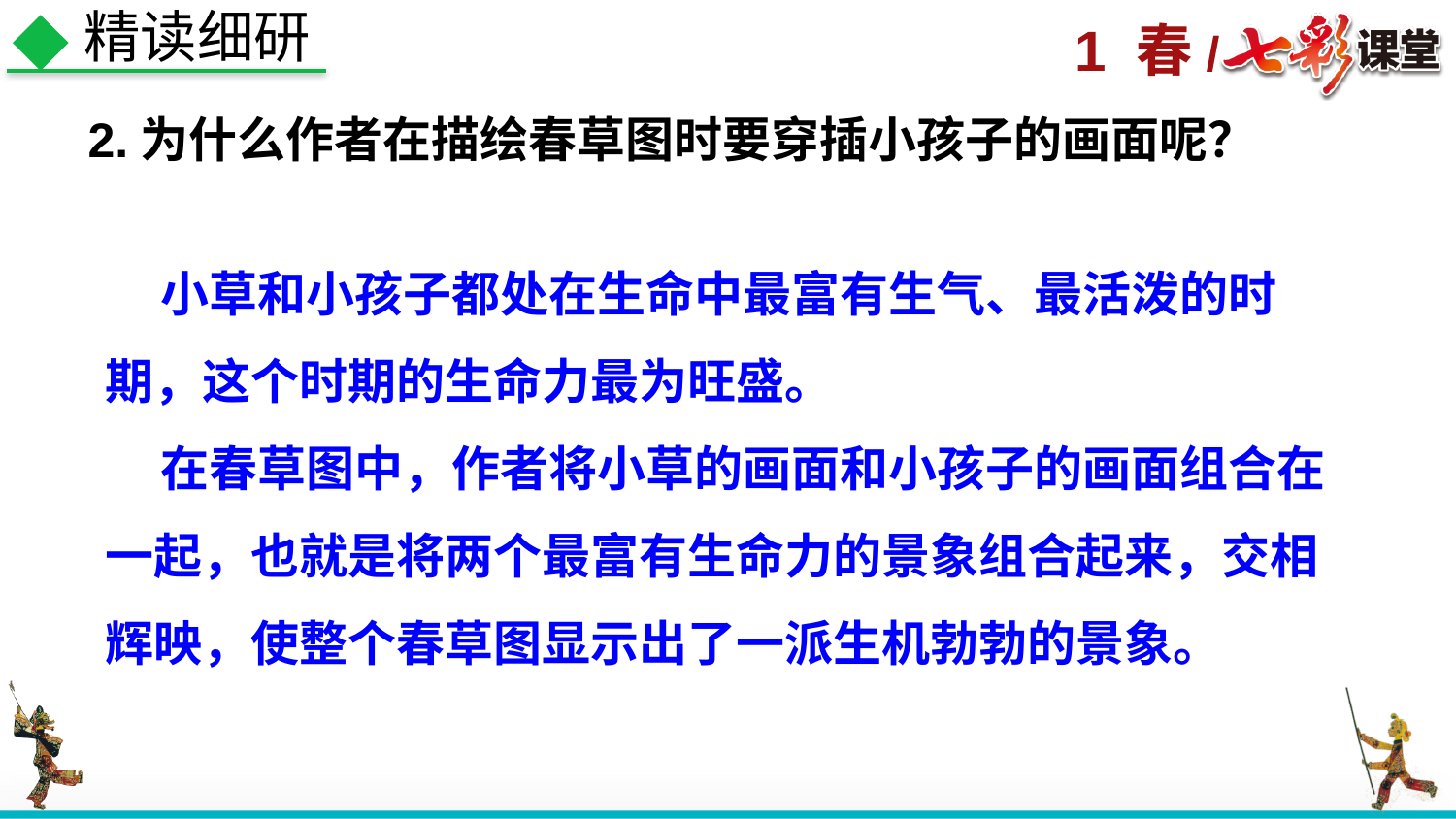

精读细研

2.为什么作者在描绘春草图时要穿插小孩子的画面呢？
    小草和小孩子都处在生命中最富有生气、最活泼的时期，这个时期的生命力最为旺盛。
    在春草图中，作者将小草的画面和小孩子的画面组合在一起，也就是将两个最富有生命力的景象组合起来，交相辉映，使整个春草图显示出了一派生机勃勃的景象。